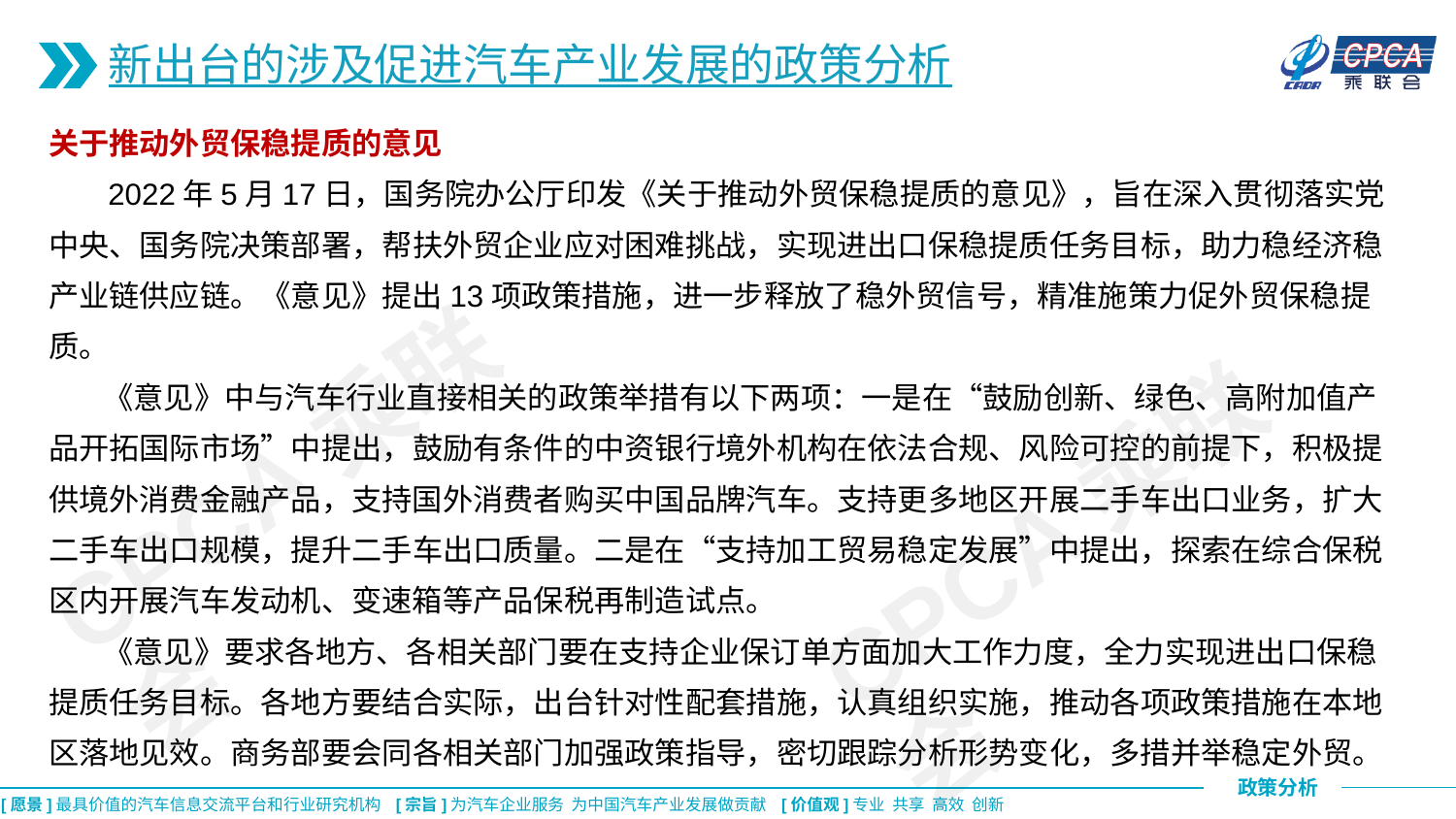

新出台的涉及促进汽车产业发展的政策分析
关于推动外贸保稳提质的意见
       2022年5月17日，国务院办公厅印发《关于推动外贸保稳提质的意见》，旨在深入贯彻落实党中央、国务院决策部署，帮扶外贸企业应对困难挑战，实现进出口保稳提质任务目标，助力稳经济稳产业链供应链。《意见》提出13项政策措施，进一步释放了稳外贸信号，精准施策力促外贸保稳提质。
       《意见》中与汽车行业直接相关的政策举措有以下两项：一是在“鼓励创新、绿色、高附加值产品开拓国际市场”中提出，鼓励有条件的中资银行境外机构在依法合规、风险可控的前提下，积极提供境外消费金融产品，支持国外消费者购买中国品牌汽车。支持更多地区开展二手车出口业务，扩大二手车出口规模，提升二手车出口质量。二是在“支持加工贸易稳定发展”中提出，探索在综合保税区内开展汽车发动机、变速箱等产品保税再制造试点。
       《意见》要求各地方、各相关部门要在支持企业保订单方面加大工作力度，全力实现进出口保稳提质任务目标。各地方要结合实际，出台针对性配套措施，认真组织实施，推动各项政策措施在本地区落地见效。商务部要会同各相关部门加强政策指导，密切跟踪分析形势变化，多措并举稳定外贸。
CPCA乘联会
CPCA乘联会